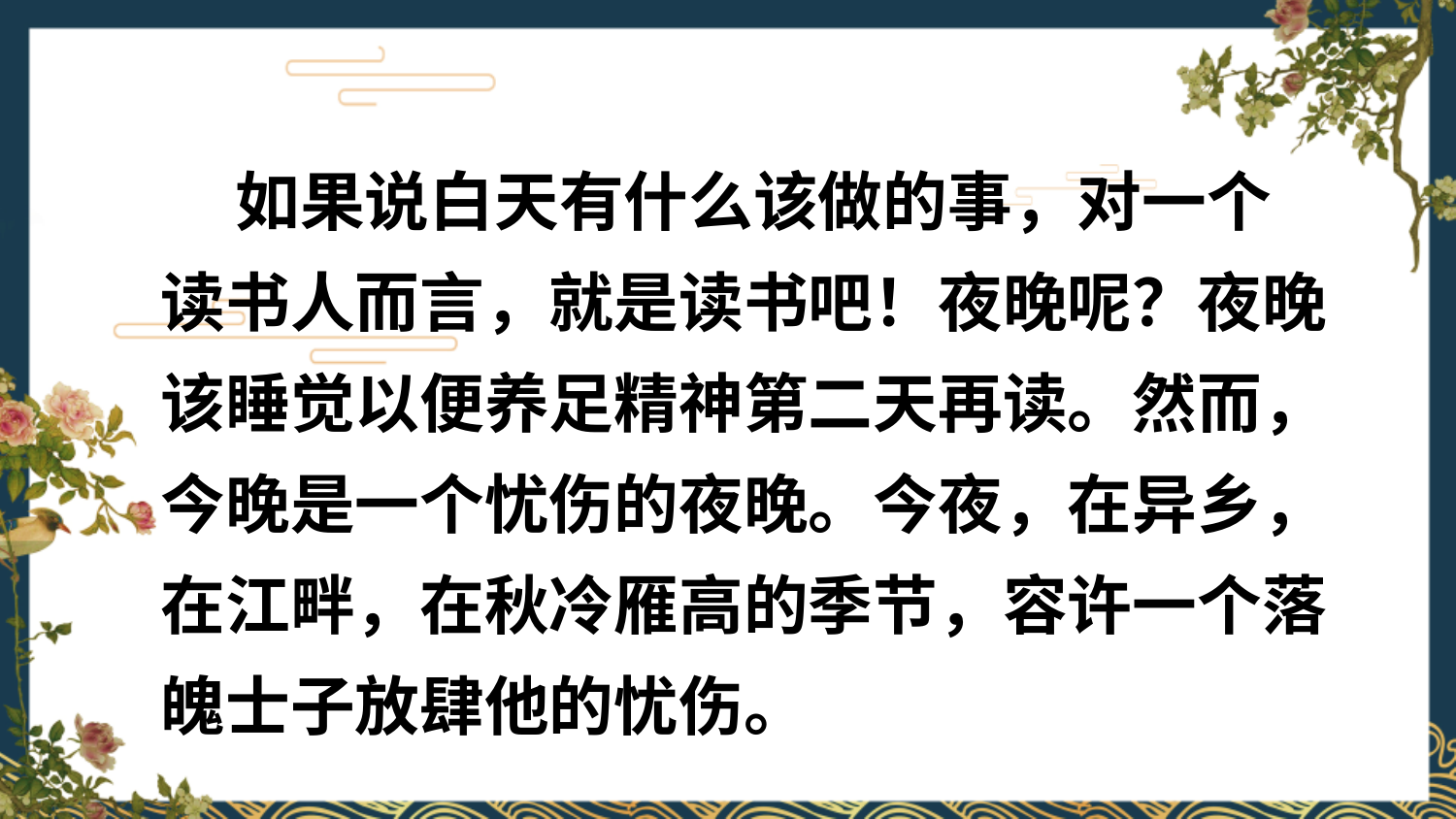

如果说白天有什么该做的事，对一个读书人而言，就是读书吧！夜晚呢？夜晚该睡觉以便养足精神第二天再读。然而，今晚是一个忧伤的夜晚。今夜，在异乡，在江畔，在秋冷雁高的季节，容许一个落魄士子放肆他的忧伤。